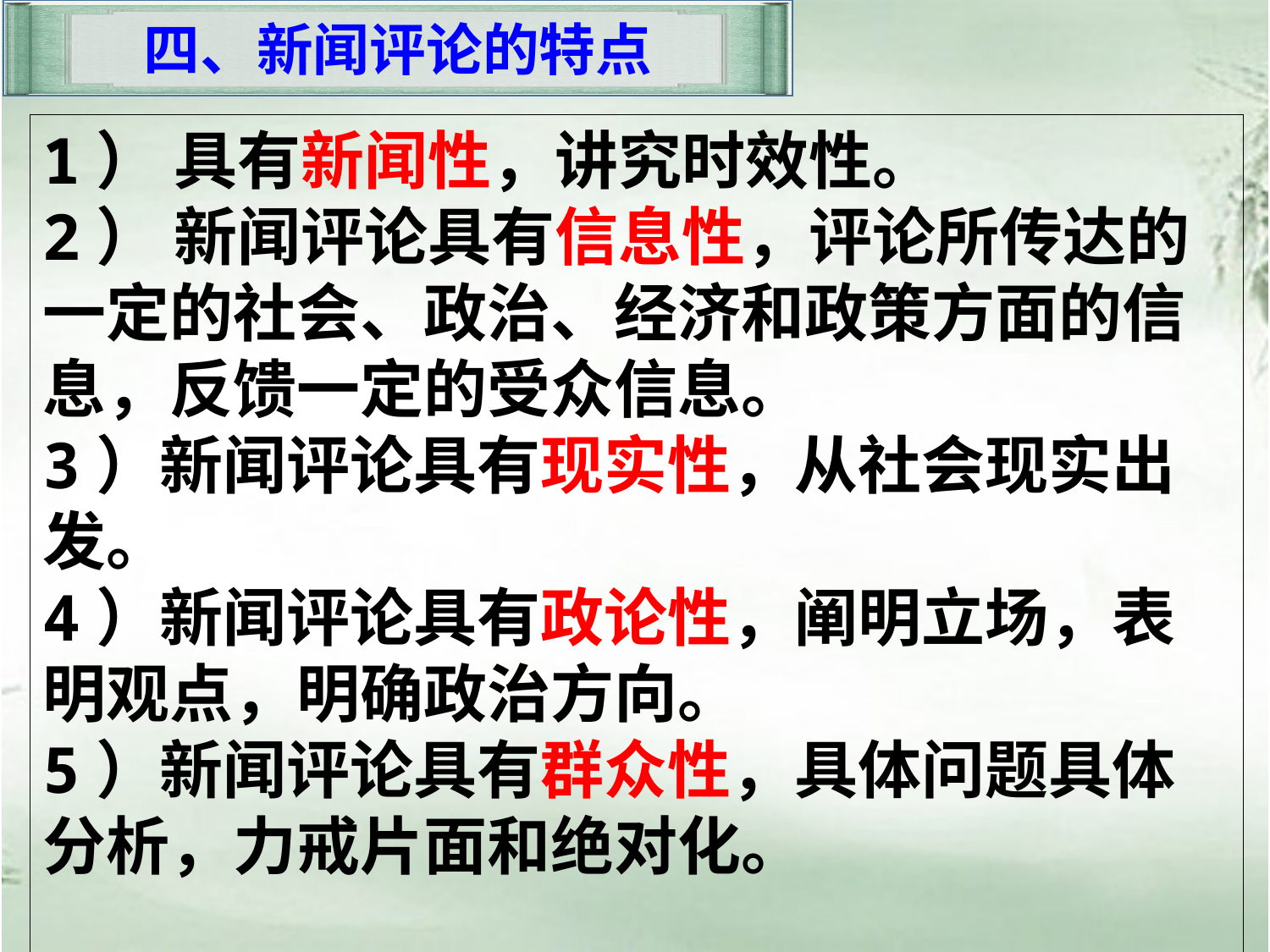

四、新闻评论的特点
1） 具有新闻性，讲究时效性。
2） 新闻评论具有信息性，评论所传达的一定的社会、政治、经济和政策方面的信息，反馈一定的受众信息。
3）新闻评论具有现实性，从社会现实出发。
4）新闻评论具有政论性，阐明立场，表明观点，明确政治方向。
5）新闻评论具有群众性，具体问题具体分析，力戒片面和绝对化。